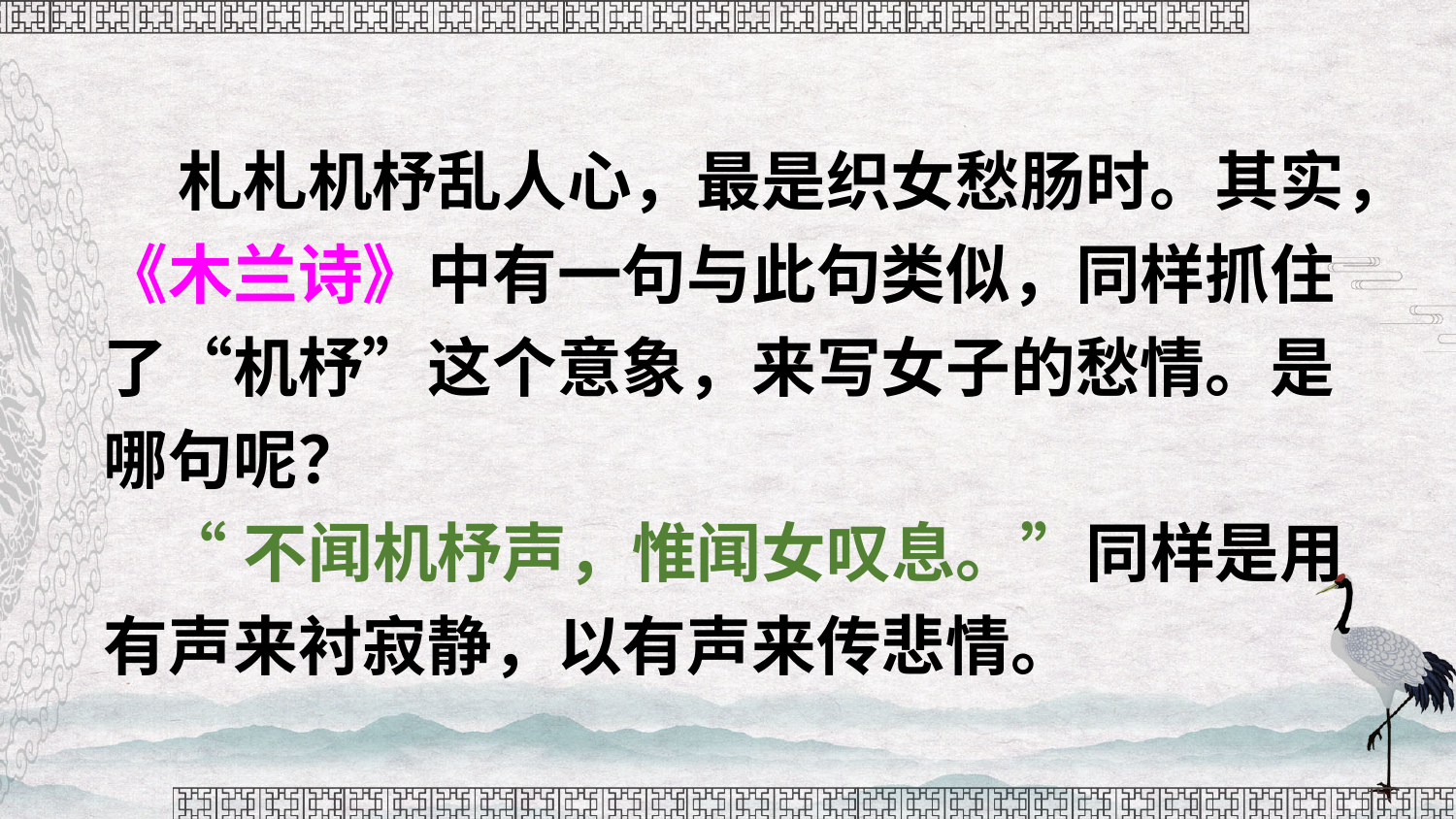

札札机杼乱人心，最是织女愁肠时。其实，《木兰诗》中有一句与此句类似，同样抓住了“机杼”这个意象，来写女子的愁情。是哪句呢？
    “不闻机杼声，惟闻女叹息。”同样是用有声来衬寂静，以有声来传悲情。